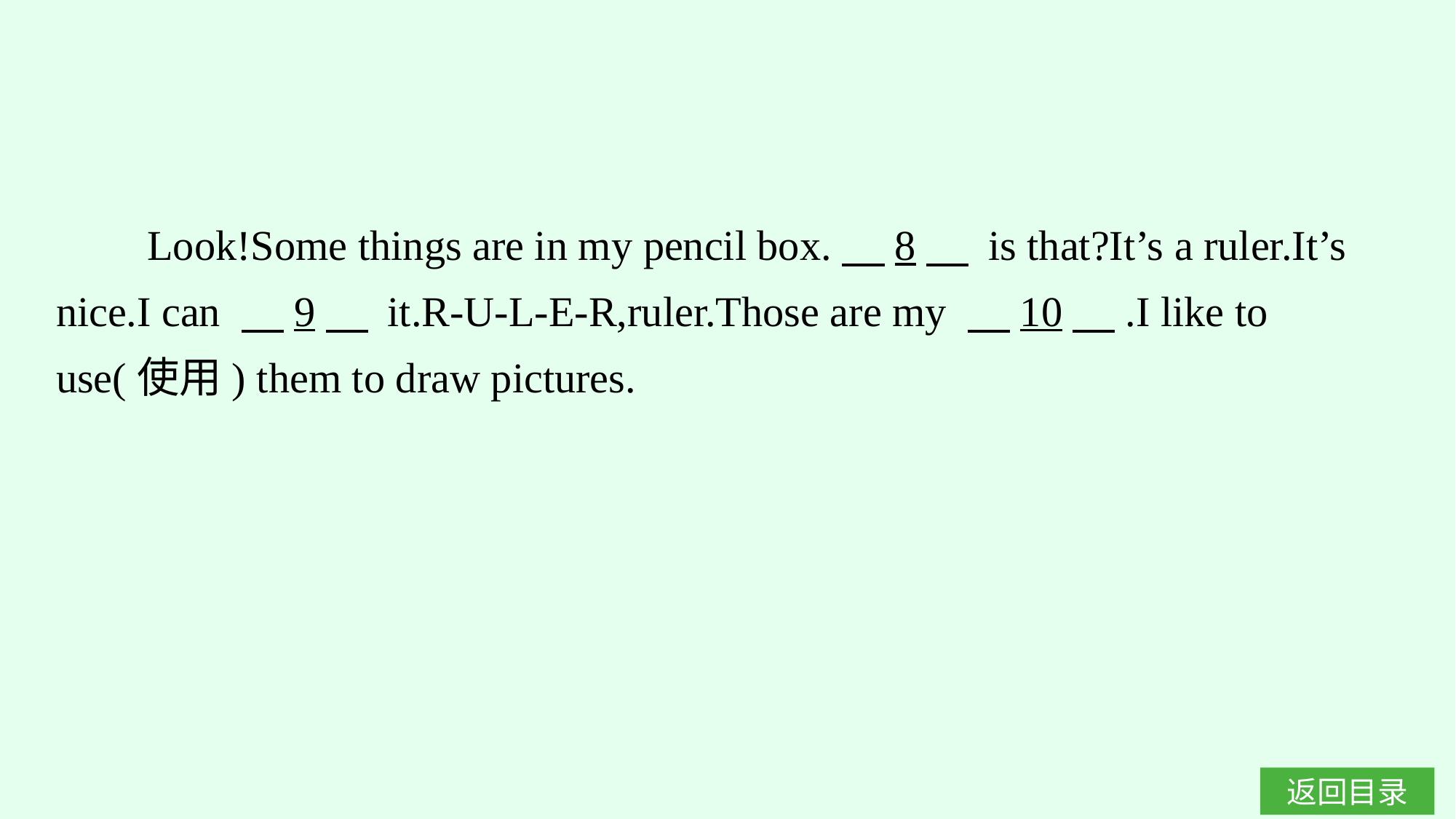

Look!Some things are in my pencil box.　8　 is that?It’s a ruler.It’s nice.I can 　9　 it.R-U-L-E-R,ruler.Those are my 　10　.I like to use(使用) them to draw pictures.